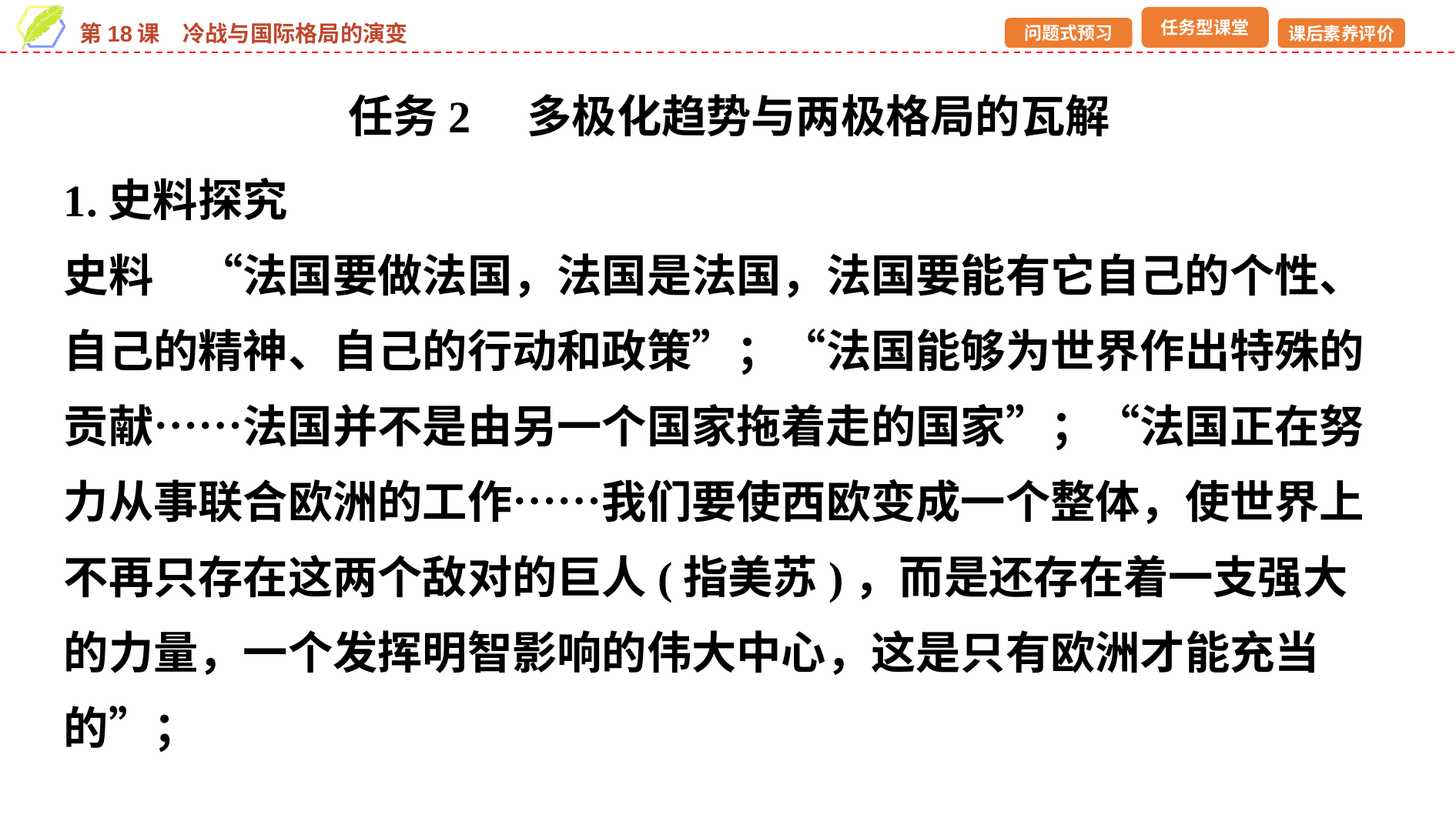

任务2　多极化趋势与两极格局的瓦解
1.史料探究
史料　“法国要做法国，法国是法国，法国要能有它自己的个性、自己的精神、自己的行动和政策”；“法国能够为世界作出特殊的贡献……法国并不是由另一个国家拖着走的国家”；“法国正在努力从事联合欧洲的工作……我们要使西欧变成一个整体，使世界上不再只存在这两个敌对的巨人(指美苏)，而是还存在着一支强大的力量，一个发挥明智影响的伟大中心，这是只有欧洲才能充当的”；